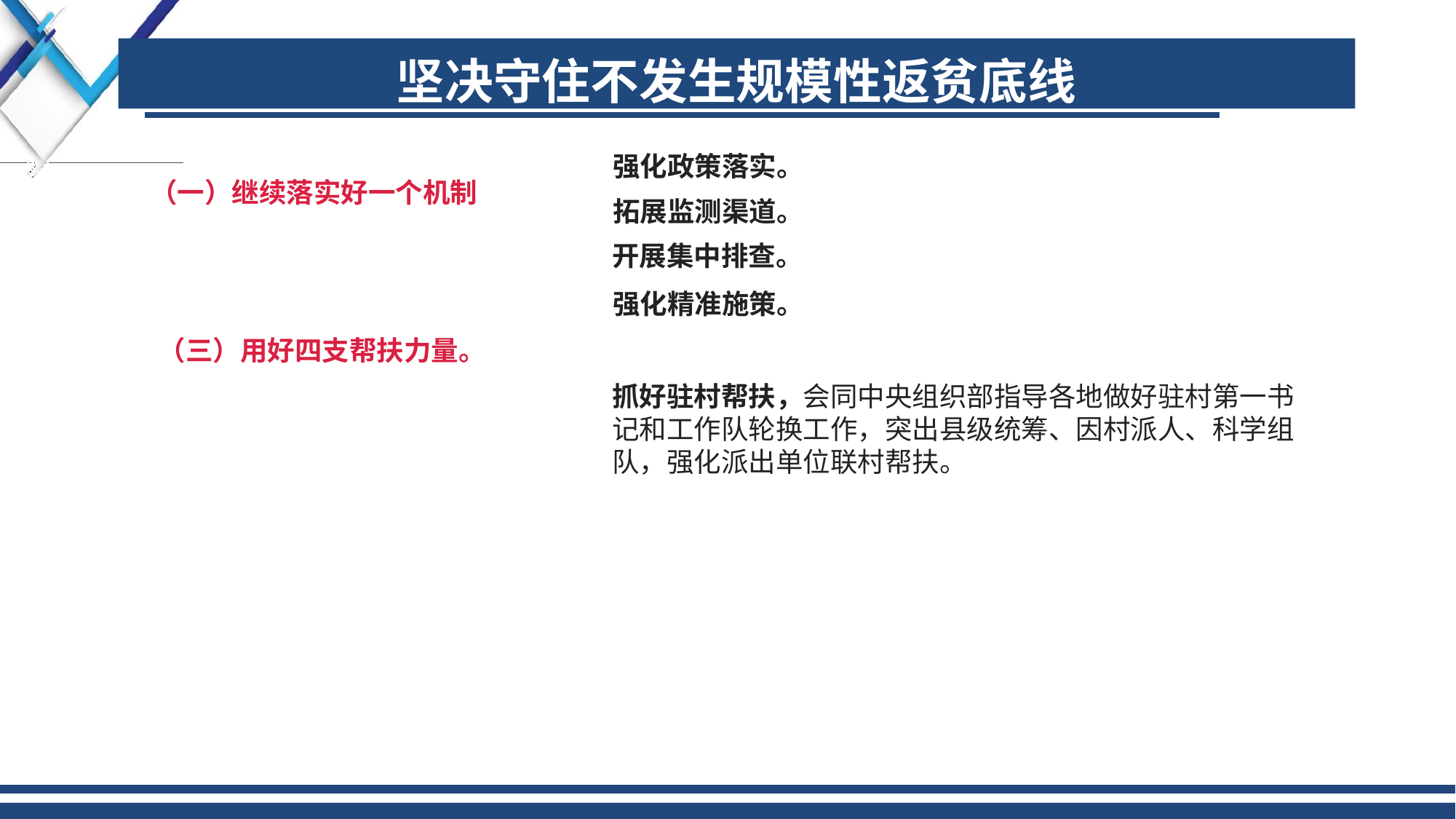

坚决守住不发生规模性返贫底线

强化政策落实。
（一）继续落实好一个机制
拓展监测渠道。
开展集中排查。
强化精准施策。
（三）用好四支帮扶力量。
抓好驻村帮扶，会同中央组织部指导各地做好驻村第一书记和工作队轮换工作，突出县级统筹、因村派人、科学组队，强化派出单位联村帮扶。
强化巩固拓展脱贫攻坚成果同乡村振兴有效衔接支撑保障